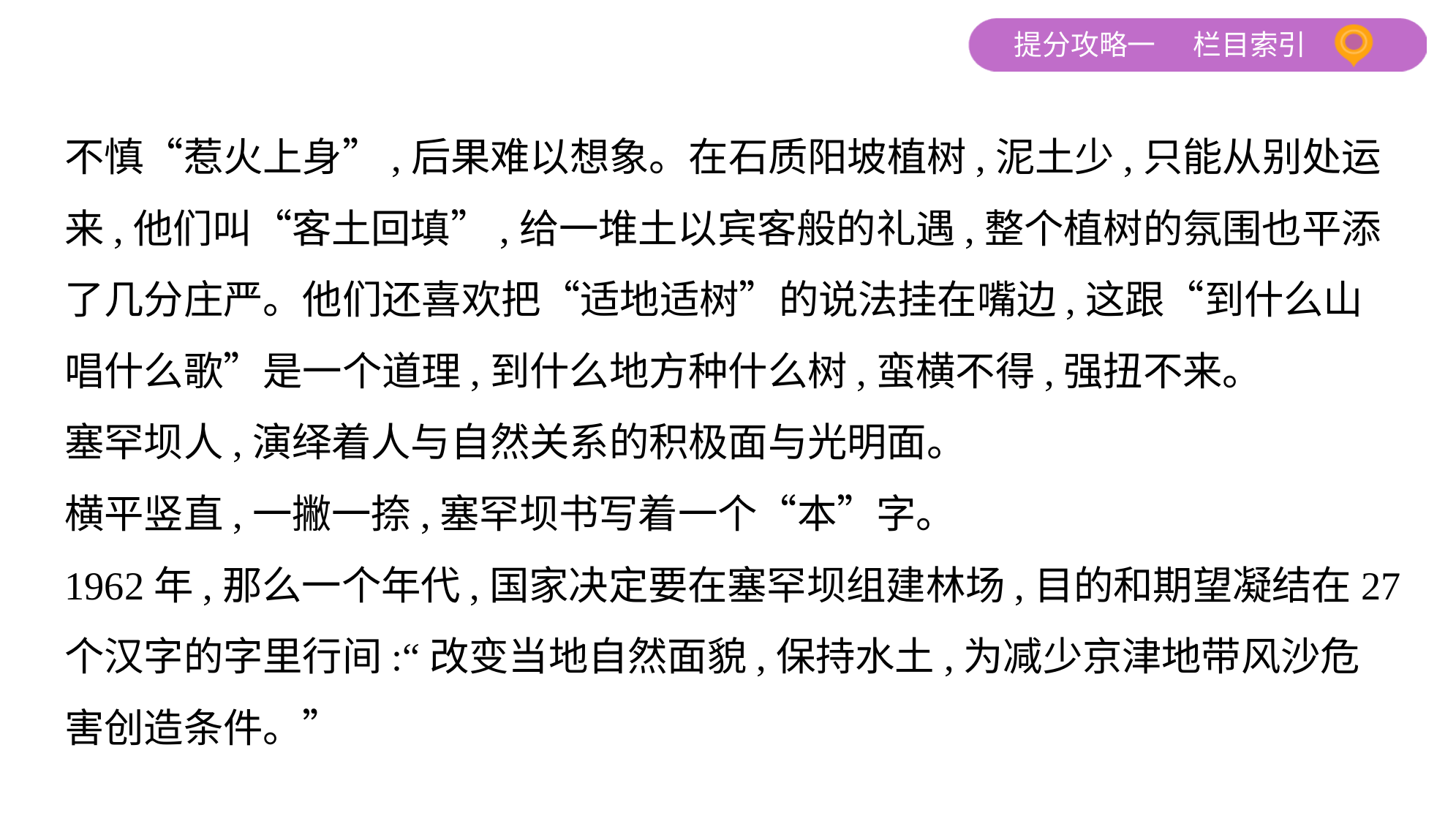

不慎“惹火上身”,后果难以想象。在石质阳坡植树,泥土少,只能从别处运
来,他们叫“客土回填”,给一堆土以宾客般的礼遇,整个植树的氛围也平添
了几分庄严。他们还喜欢把“适地适树”的说法挂在嘴边,这跟“到什么山
唱什么歌”是一个道理,到什么地方种什么树,蛮横不得,强扭不来。
塞罕坝人,演绎着人与自然关系的积极面与光明面。
横平竖直,一撇一捺,塞罕坝书写着一个“本”字。
1962年,那么一个年代,国家决定要在塞罕坝组建林场,目的和期望凝结在27
个汉字的字里行间:“改变当地自然面貌,保持水土,为减少京津地带风沙危
害创造条件。”